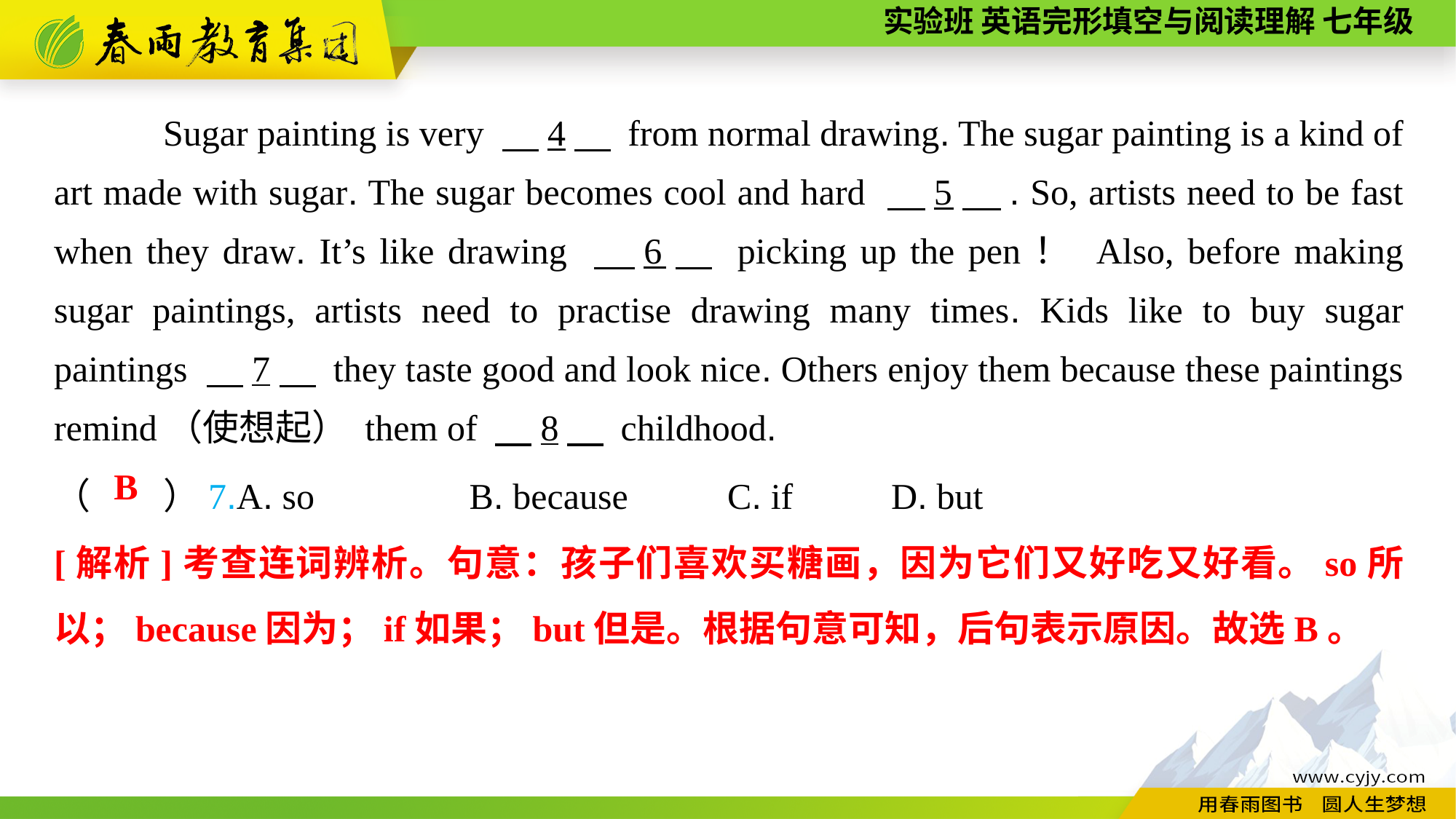

Sugar painting is very 　4　 from normal drawing. The sugar painting is a kind of art made with sugar. The sugar becomes cool and hard 　5　. So, artists need to be fast when they draw. It’s like drawing 　6　 picking up the pen！ Also, before making sugar paintings, artists need to practise drawing many times. Kids like to buy sugar paintings 　7　 they taste good and look nice. Others enjoy them because these paintings remind（使想起） them of 　8　 childhood.
（　　）7.A. so                 B. because	  C. if	        D. but
B
[解析]考查连词辨析。句意：孩子们喜欢买糖画，因为它们又好吃又好看。so所以；because因为；if如果；but但是。根据句意可知，后句表示原因。故选B。